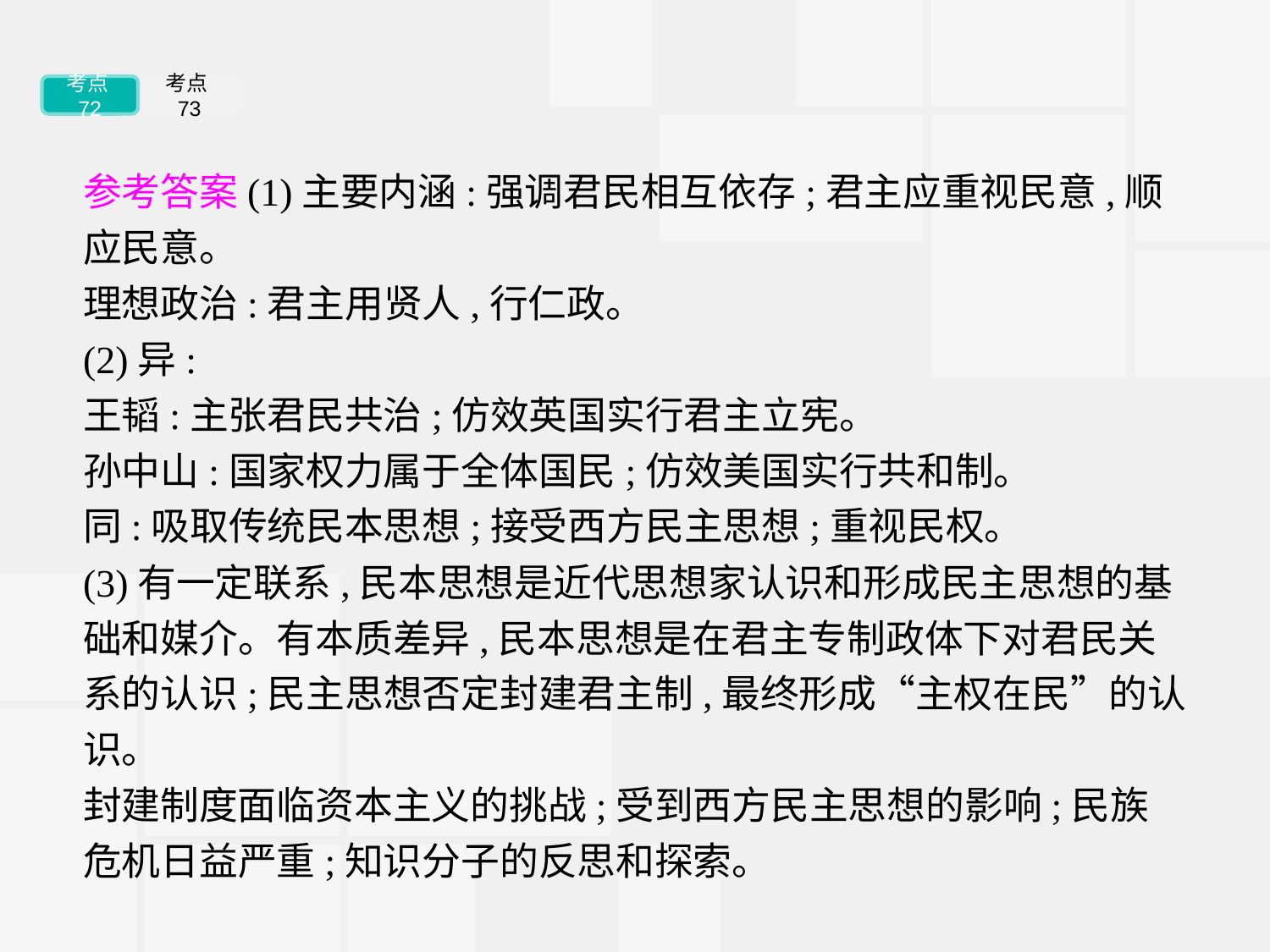

考点72
考点73
参考答案(1)主要内涵:强调君民相互依存;君主应重视民意,顺应民意。
理想政治:君主用贤人,行仁政。
(2)异:
王韬:主张君民共治;仿效英国实行君主立宪。
孙中山:国家权力属于全体国民;仿效美国实行共和制。
同:吸取传统民本思想;接受西方民主思想;重视民权。
(3)有一定联系,民本思想是近代思想家认识和形成民主思想的基础和媒介。有本质差异,民本思想是在君主专制政体下对君民关系的认识;民主思想否定封建君主制,最终形成“主权在民”的认识。
封建制度面临资本主义的挑战;受到西方民主思想的影响;民族危机日益严重;知识分子的反思和探索。